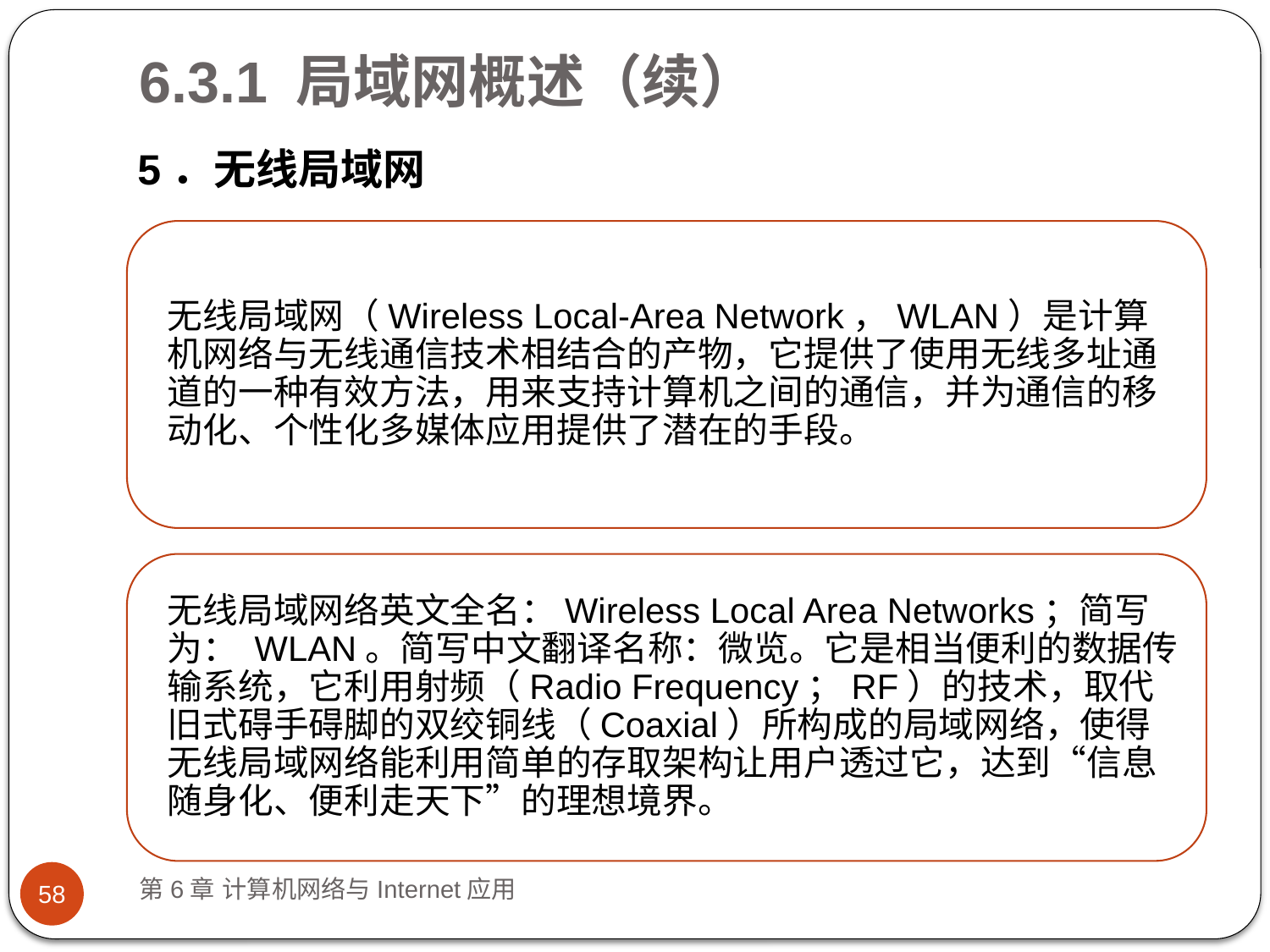

# 6.3.1 局域网概述（续）
5．无线局域网

无线局域网（Wireless Local-Area Network，WLAN）是计算机网络与无线通信技术相结合的产物，它提供了使用无线多址通道的一种有效方法，用来支持计算机之间的通信，并为通信的移动化、个性化多媒体应用提供了潜在的手段。
无线局域网络英文全名：Wireless Local Area Networks；简写为： WLAN。简写中文翻译名称：微览。它是相当便利的数据传输系统，它利用射频（Radio Frequency；RF）的技术，取代旧式碍手碍脚的双绞铜线（Coaxial）所构成的局域网络，使得无线局域网络能利用简单的存取架构让用户透过它，达到“信息随身化、便利走天下”的理想境界。
第6章 计算机网络与Internet应用
58